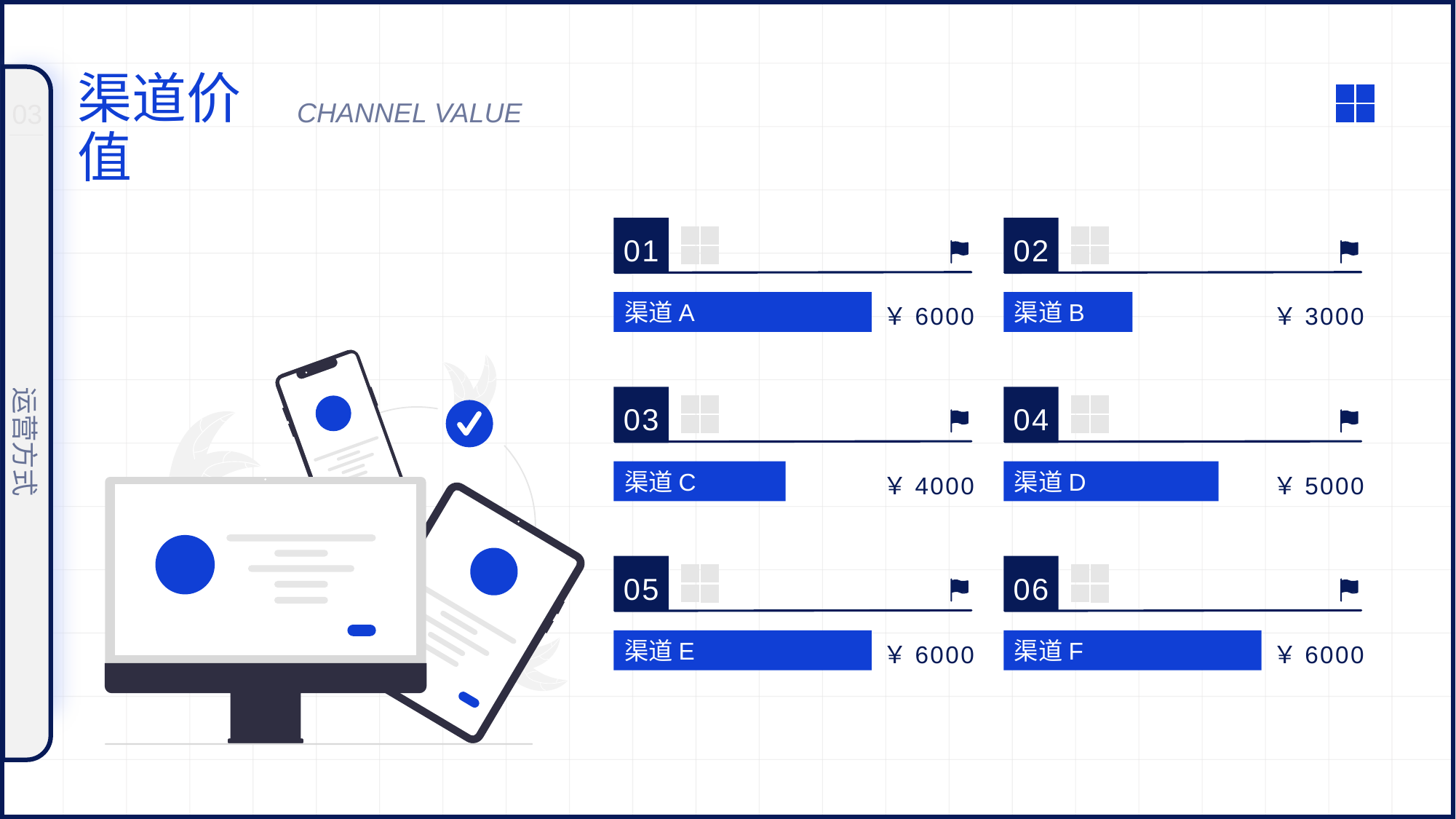

渠道价值
CHANNEL VALUE
03

01

02

￥6000
￥3000
渠道A
渠道B

03

04

运营方式
￥4000
￥5000
渠道C
渠道D

05

06

￥6000
￥6000
渠道E
渠道F